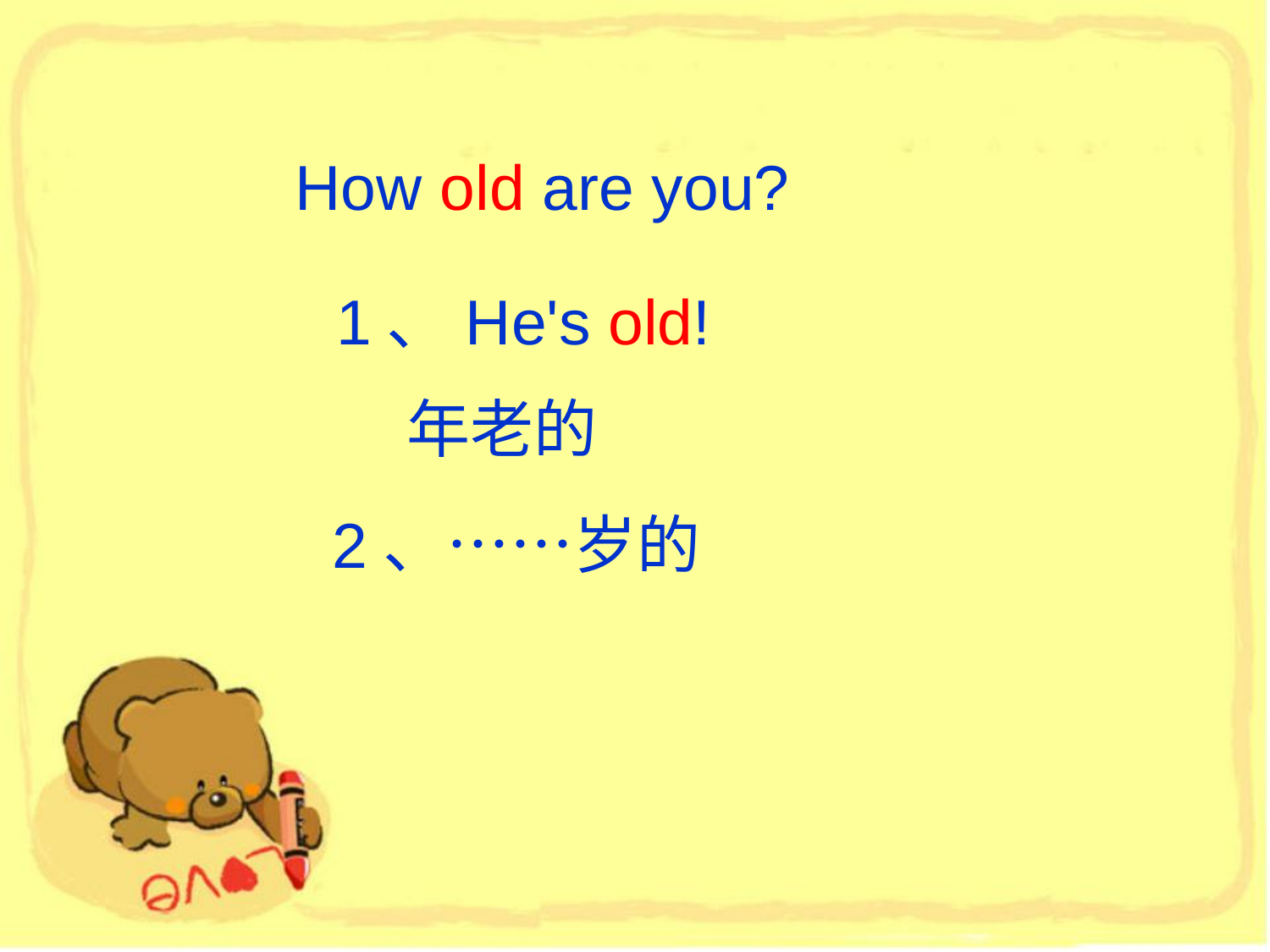

How old are you?
                1、He's old!
                      年老的

              2、……岁的